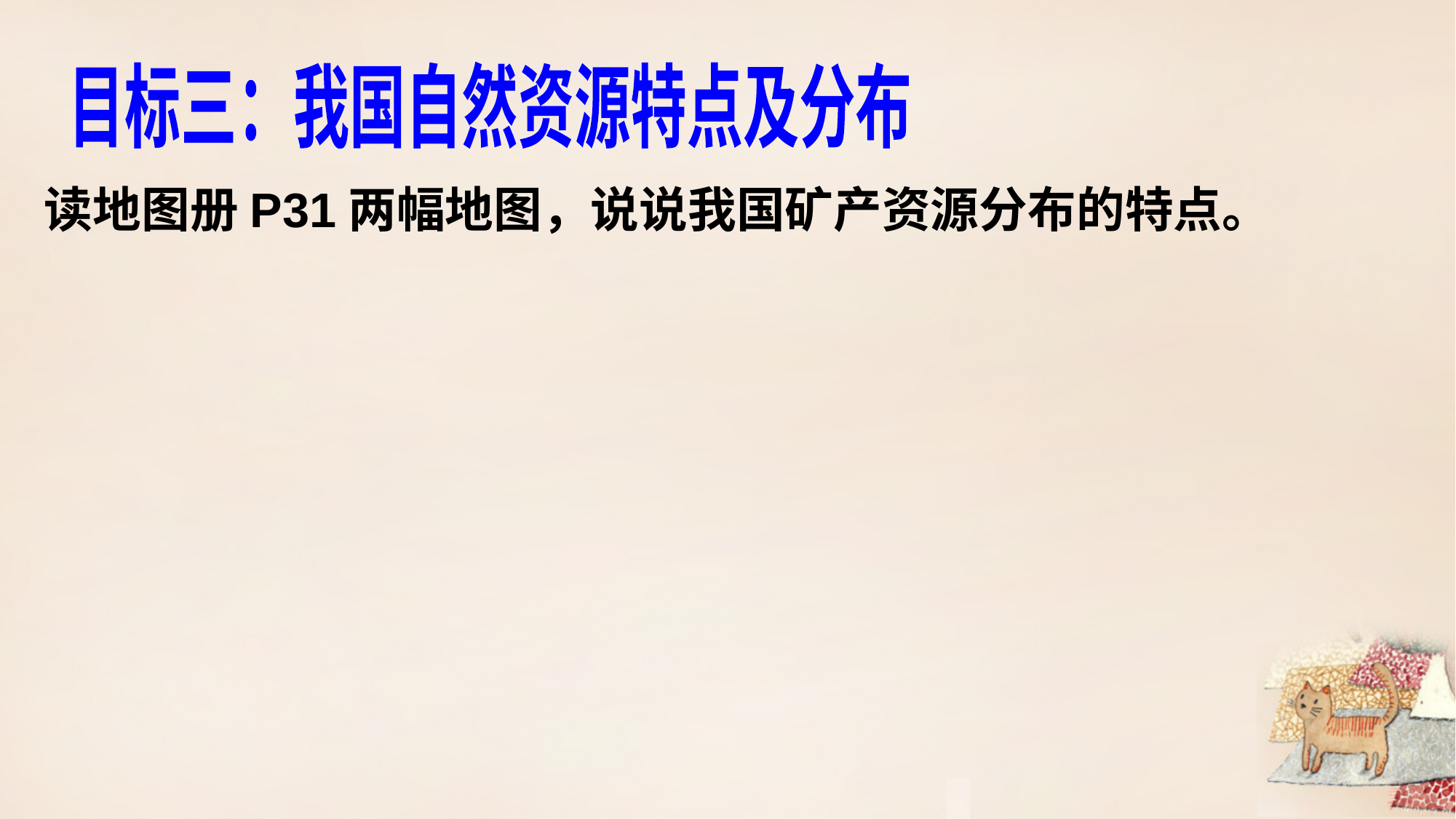

目标三：我国自然资源特点及分布
读地图册P31两幅地图，说说我国矿产资源分布的特点。